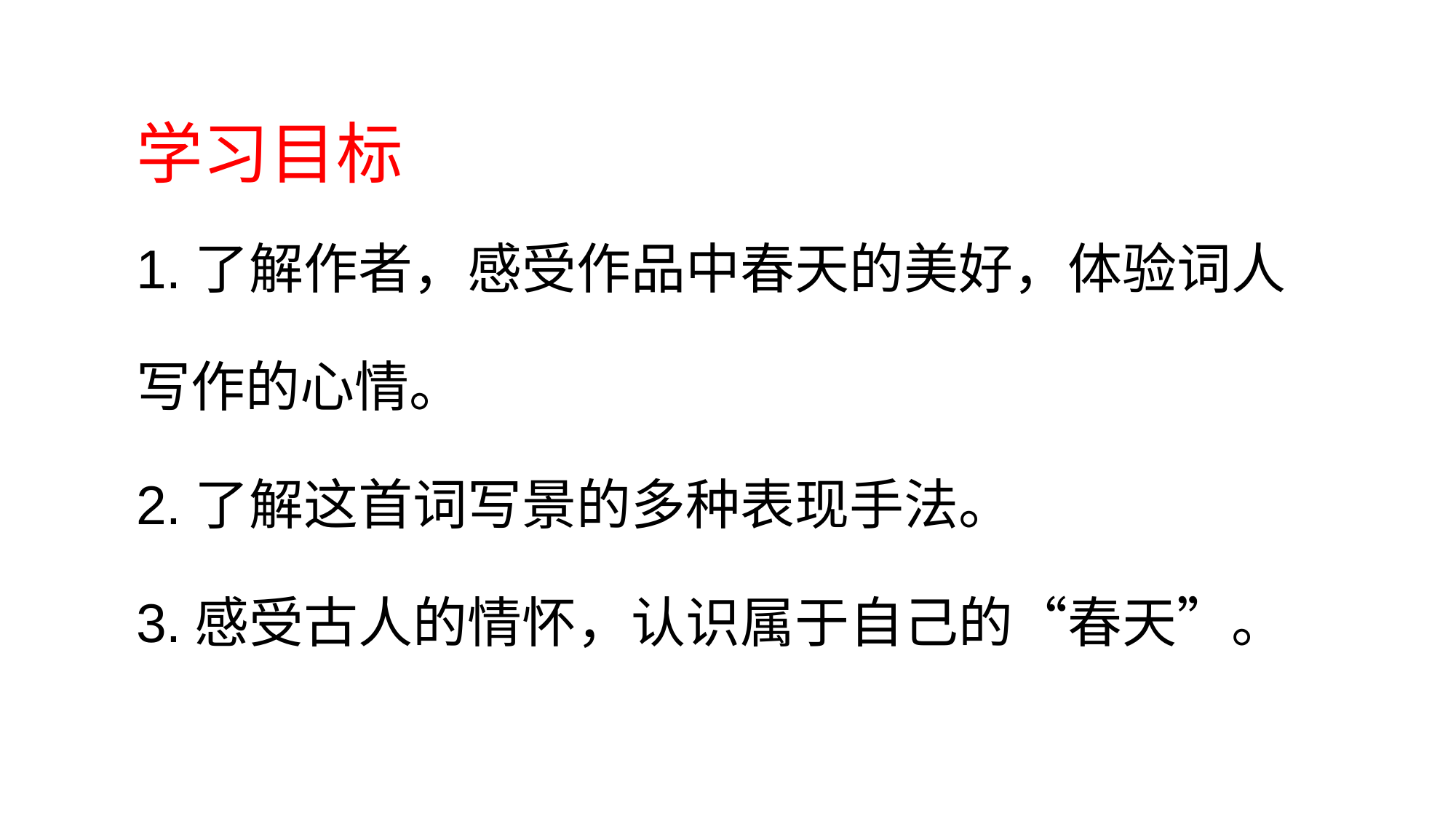

学习目标
1.了解作者，感受作品中春天的美好，体验词人写作的心情。
2.了解这首词写景的多种表现手法。
3.感受古人的情怀，认识属于自己的“春天”。